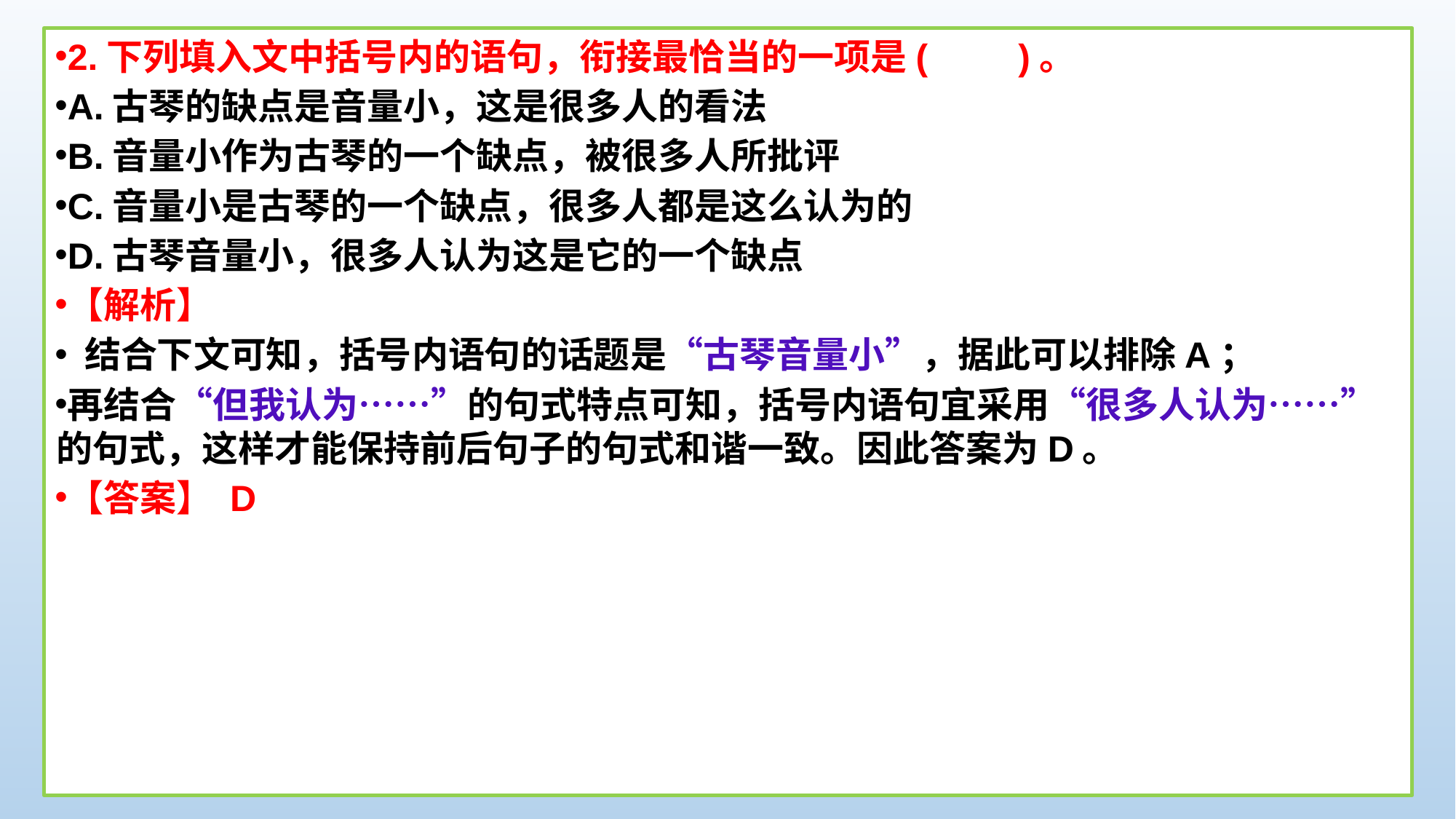

2.下列填入文中括号内的语句，衔接最恰当的一项是(　　)。
A.古琴的缺点是音量小，这是很多人的看法
B.音量小作为古琴的一个缺点，被很多人所批评
C.音量小是古琴的一个缺点，很多人都是这么认为的
D.古琴音量小，很多人认为这是它的一个缺点
【解析】
 结合下文可知，括号内语句的话题是“古琴音量小”，据此可以排除A；
再结合“但我认为……”的句式特点可知，括号内语句宜采用“很多人认为……”的句式，这样才能保持前后句子的句式和谐一致。因此答案为D。
【答案】 D